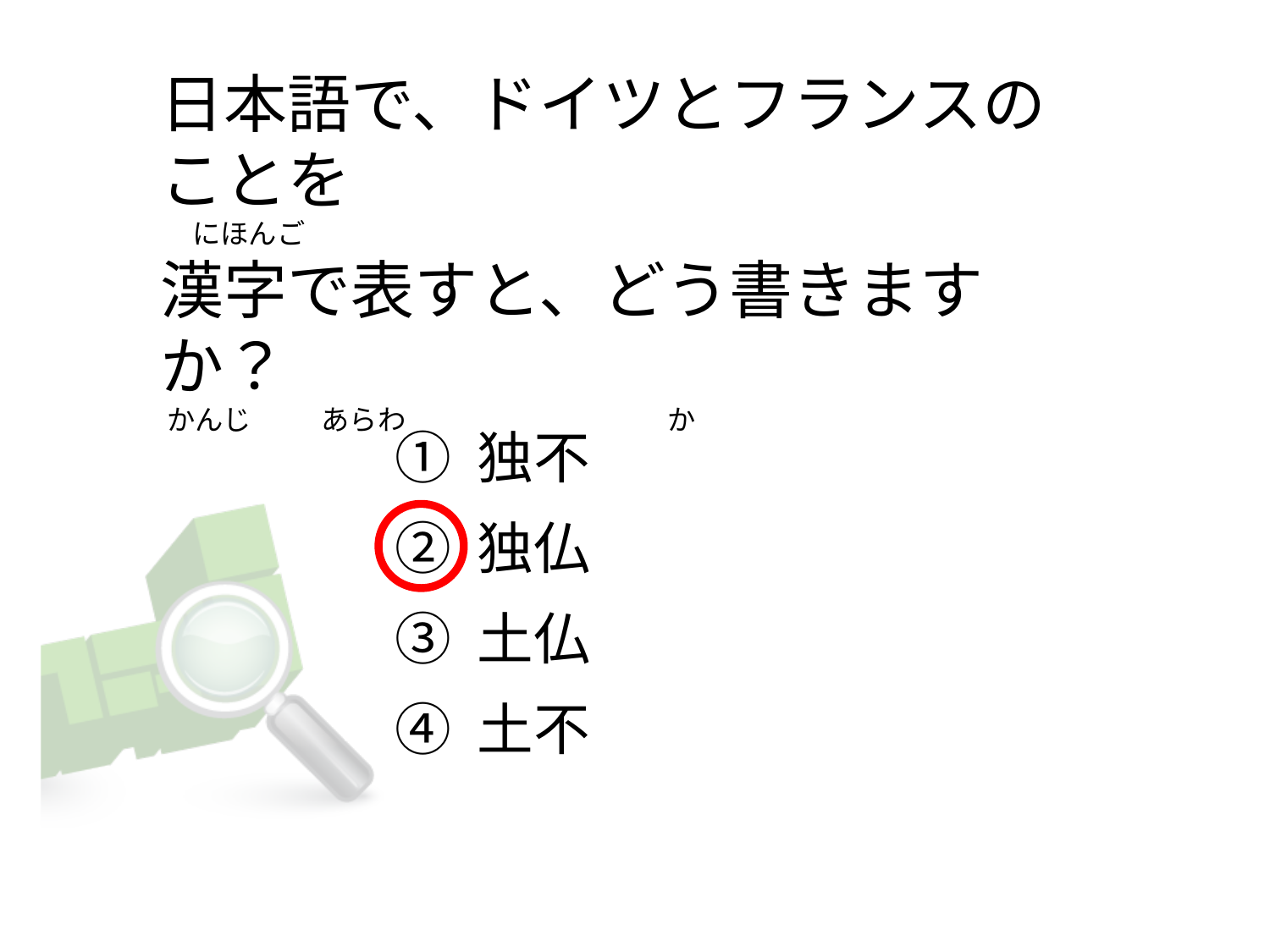

# 日本語で、ドイツとフランスのことを      にほんご                                                漢字で表すと、どう書きますか？  かんじ           あらわ                 　  　　　　か
① 独不
② 独仏
③ 土仏
④ 土不